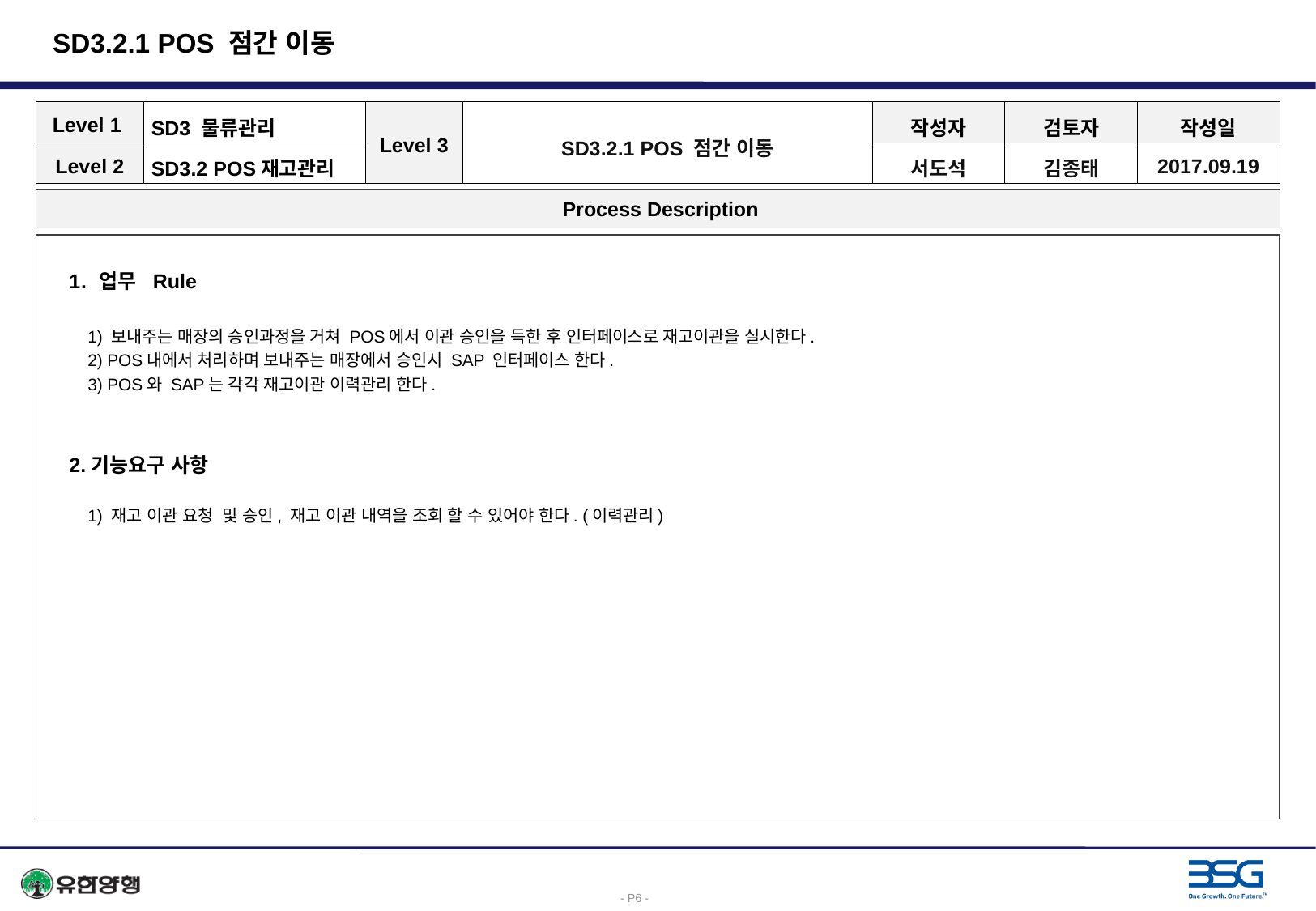

# SD3.2.1 POS 점간 이동
| Level 1 | SD3 물류관리 | Level 3 | SD3.2.1 POS 점간 이동 | 작성자 | 검토자 | 작성일 |
| --- | --- | --- | --- | --- | --- | --- |
| Level 2 | SD3.2 POS재고관리 |  |  | 서도석 | 김종태 | 2017.09.19 |
 Process Description
업무  Rule

    1) 보내주는 매장의 승인과정을 거쳐 POS에서 이관 승인을 득한 후 인터페이스로 재고이관을 실시한다.
    2) POS내에서 처리하며 보내주는 매장에서 승인시 SAP 인터페이스 한다.
    3) POS와 SAP는 각각 재고이관 이력관리 한다.

2.기능요구 사항

    1) 재고 이관 요청  및 승인, 재고 이관 내역을 조회 할 수 있어야 한다. (이력관리)